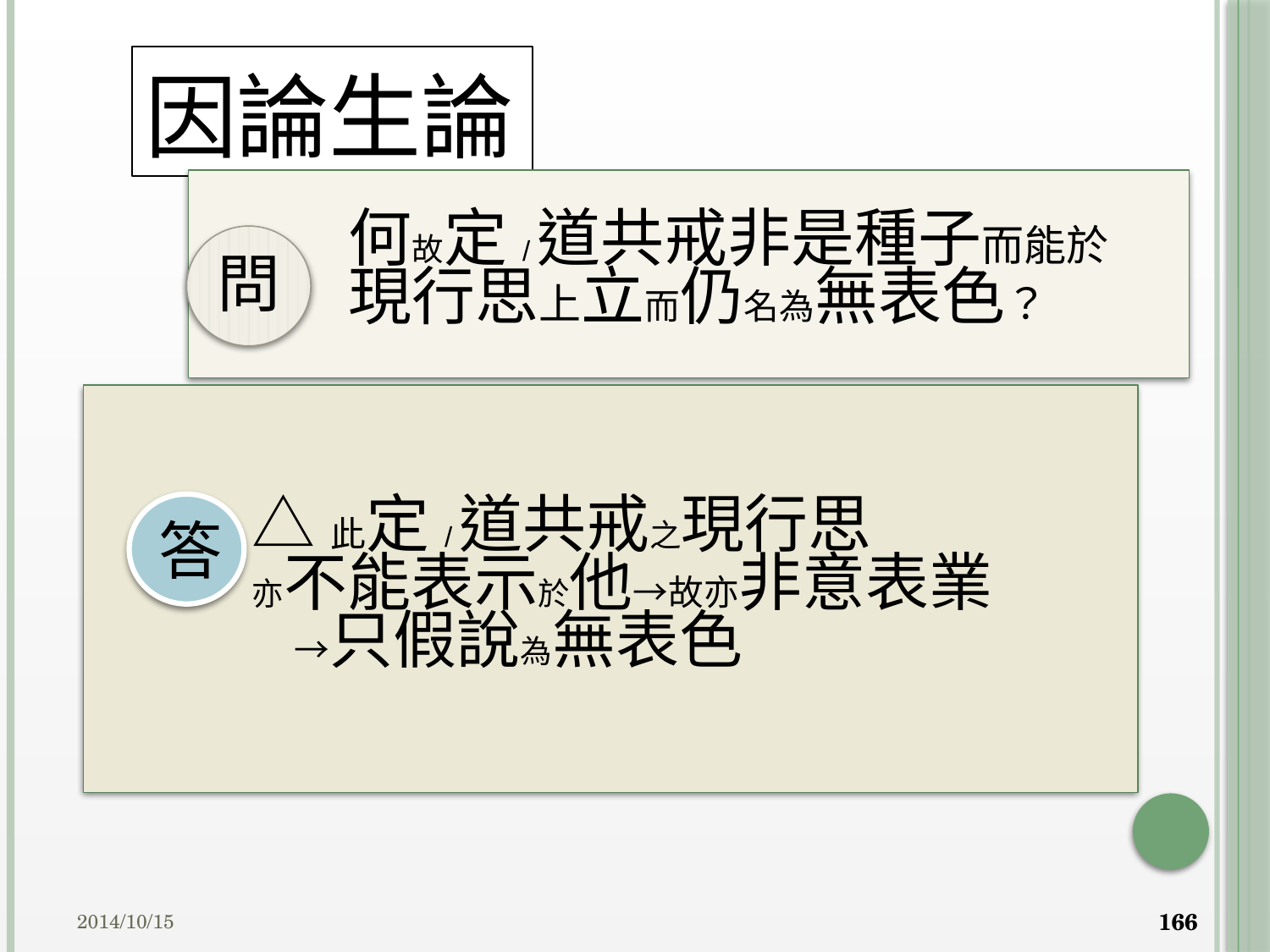

# 因論生論
何故定/道共戒非是種子而能於現行思上立而仍名為無表色？
△此定/道共戒之現行思                 亦不能表示於他→故亦非意表業           →只假說為無表色
問
答
2014/10/15
166